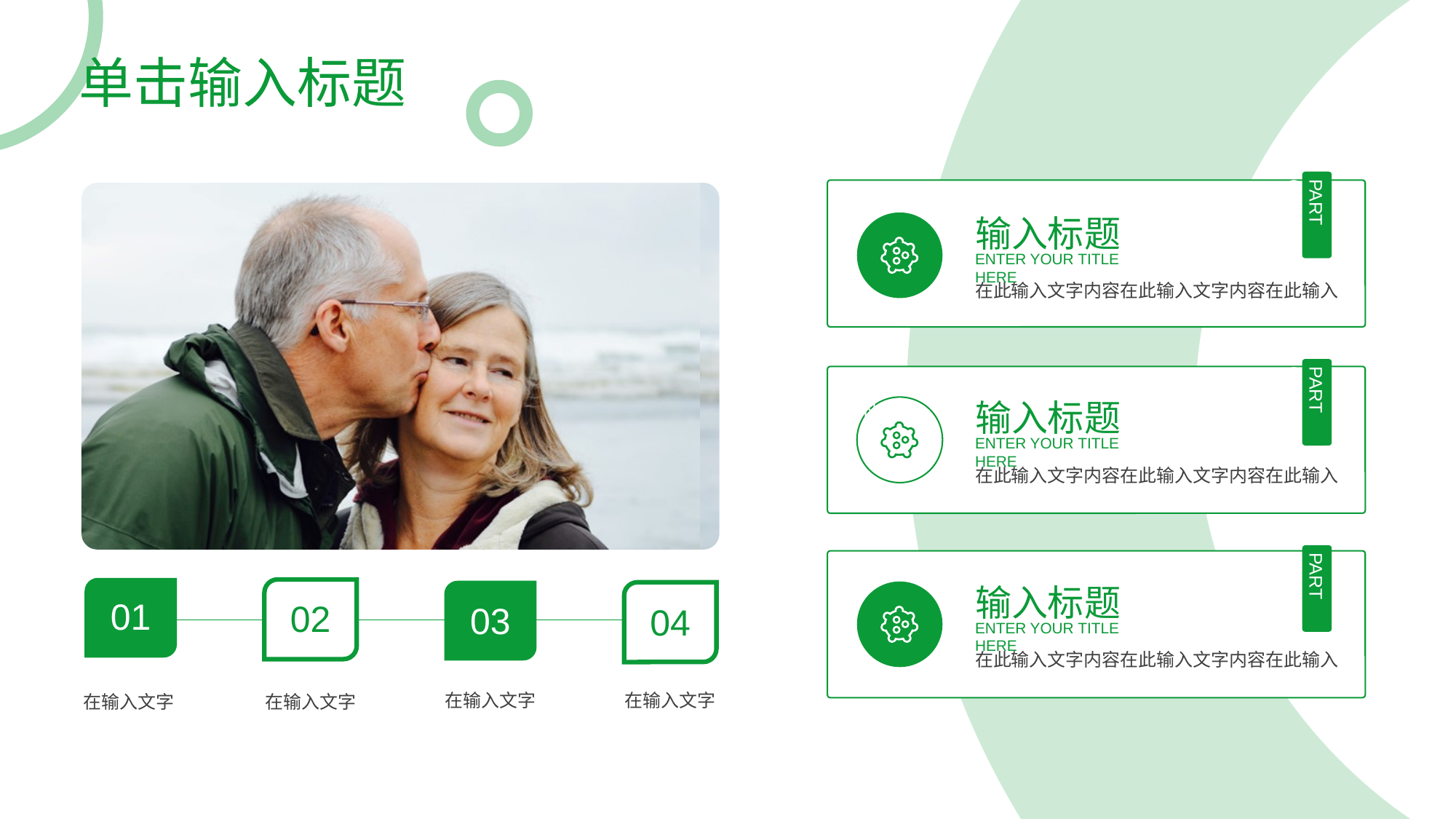

# 单击输入标题

part one

输入标题
enter your title here
在此输入文字内容在此输入文字内容在此输入

part one
part one

输入标题
enter your title here
在此输入文字内容在此输入文字内容在此输入

输入标题
enter your title here
在此输入文字内容在此输入文字内容在此输入
part one

01
02
03
04
在输入文字
在输入文字
在输入文字
在输入文字